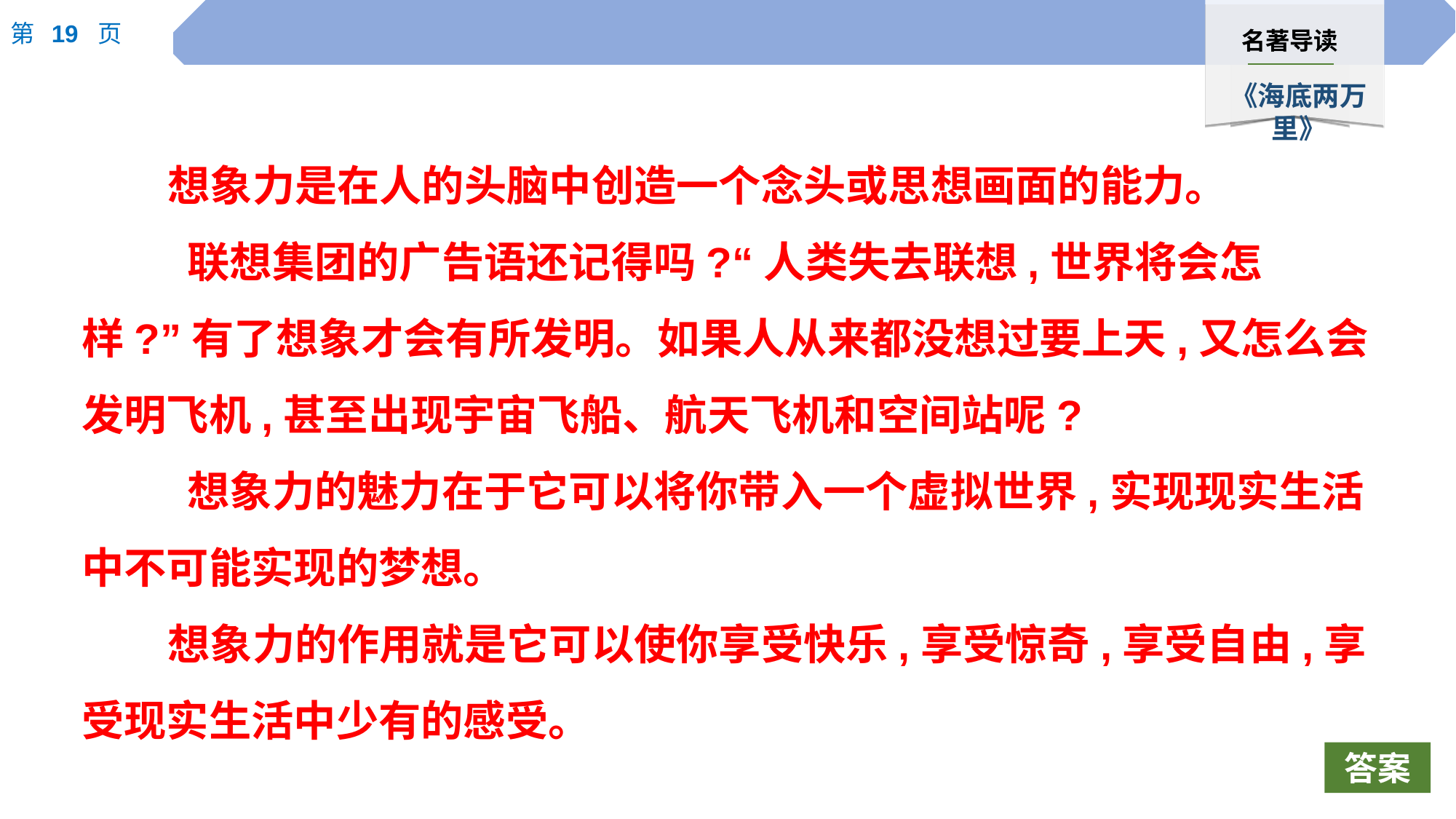

想象力是在人的头脑中创造一个念头或思想画面的能力。
 联想集团的广告语还记得吗?“人类失去联想,世界将会怎样?”有了想象才会有所发明。如果人从来都没想过要上天,又怎么会发明飞机,甚至出现宇宙飞船、航天飞机和空间站呢?
 想象力的魅力在于它可以将你带入一个虚拟世界,实现现实生活中不可能实现的梦想。
想象力的作用就是它可以使你享受快乐,享受惊奇,享受自由,享受现实生活中少有的感受。
答案